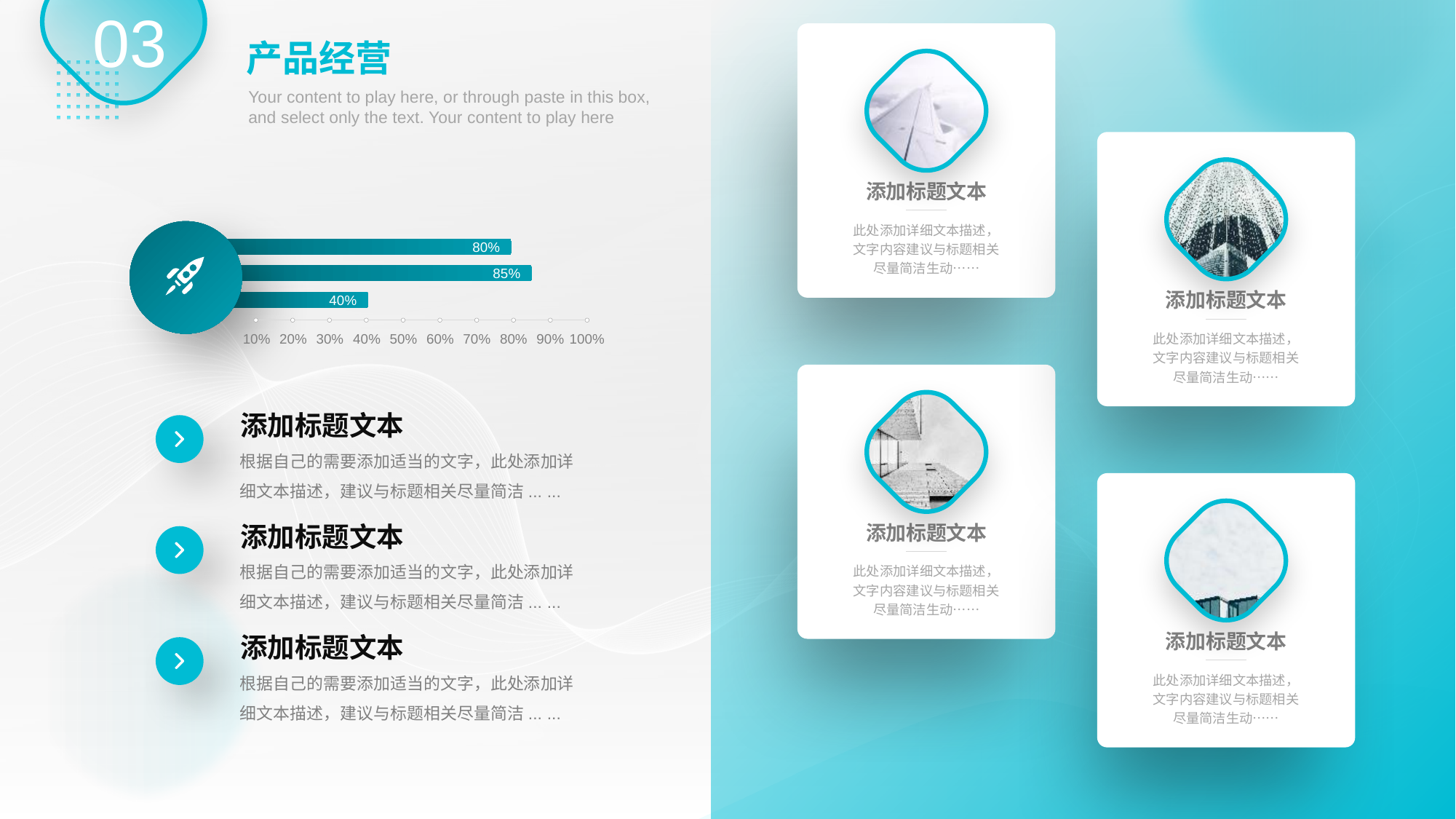

03
产品经营
Your content to play here, or through paste in this box, and select only the text. Your content to play here

添加标题文本
此处添加详细文本描述，文字内容建议与标题相关尽量简洁生动……

添加标题文本
此处添加详细文本描述，文字内容建议与标题相关尽量简洁生动……

80%
85%
40%

90%
10%
20%
30%
40%
50%
60%
70%
100%
80%

添加标题文本
此处添加详细文本描述，文字内容建议与标题相关尽量简洁生动……

添加标题文本

根据自己的需要添加适当的文字，此处添加详细文本描述，建议与标题相关尽量简洁... ...

添加标题文本
此处添加详细文本描述，文字内容建议与标题相关尽量简洁生动……

添加标题文本

根据自己的需要添加适当的文字，此处添加详细文本描述，建议与标题相关尽量简洁... ...
添加标题文本

根据自己的需要添加适当的文字，此处添加详细文本描述，建议与标题相关尽量简洁... ...